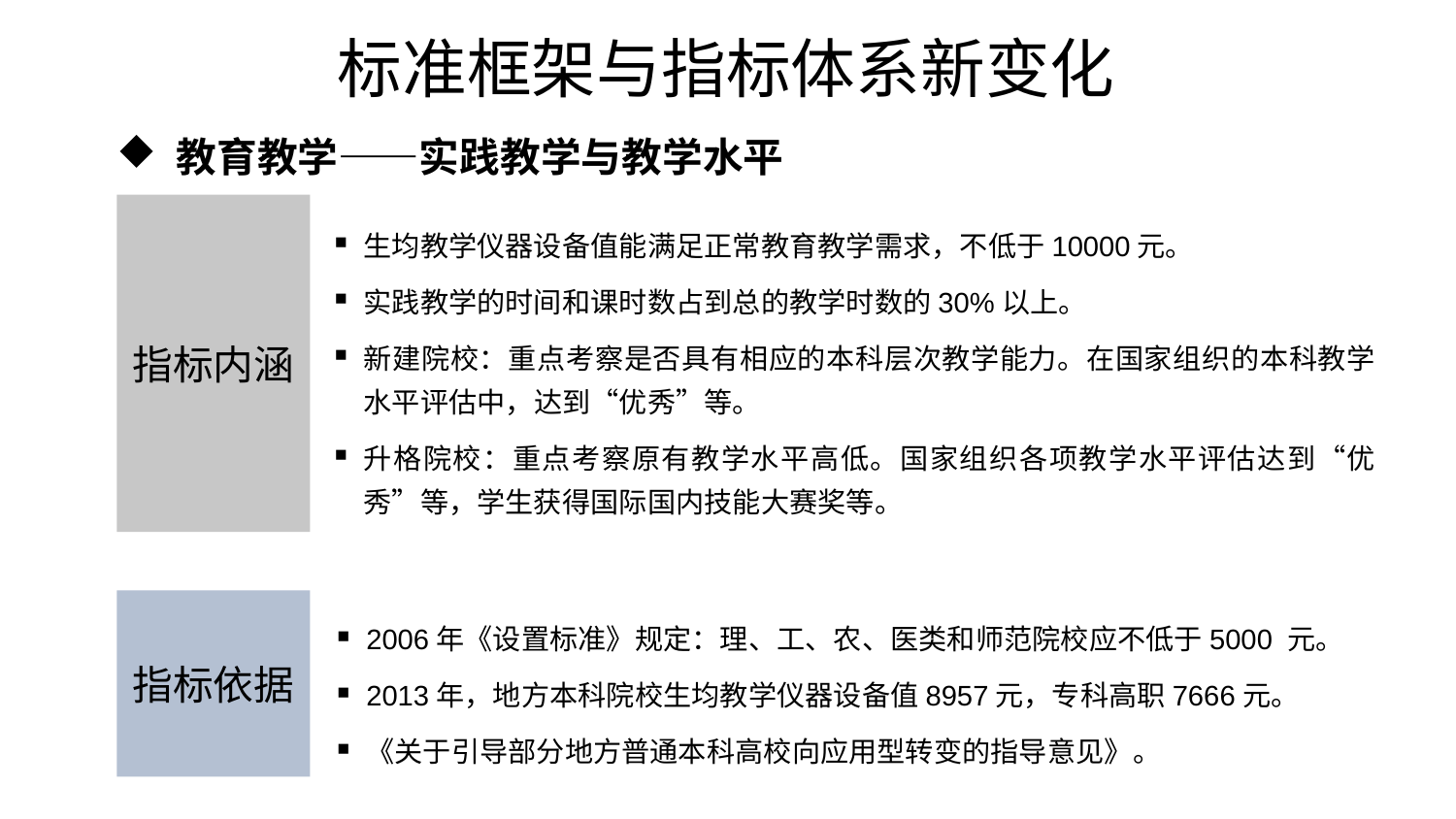

# 标准框架与指标体系新变化
 教育教学——实践教学与教学水平
指标内涵
生均教学仪器设备值能满足正常教育教学需求，不低于10000元。
实践教学的时间和课时数占到总的教学时数的30%以上。
新建院校：重点考察是否具有相应的本科层次教学能力。在国家组织的本科教学水平评估中，达到“优秀”等。
升格院校：重点考察原有教学水平高低。国家组织各项教学水平评估达到“优秀”等，学生获得国际国内技能大赛奖等。

指标依据
2006年《设置标准》规定：理、工、农、医类和师范院校应不低于5000 元。
2013年，地方本科院校生均教学仪器设备值8957元，专科高职7666元。
《关于引导部分地方普通本科高校向应用型转变的指导意见》。